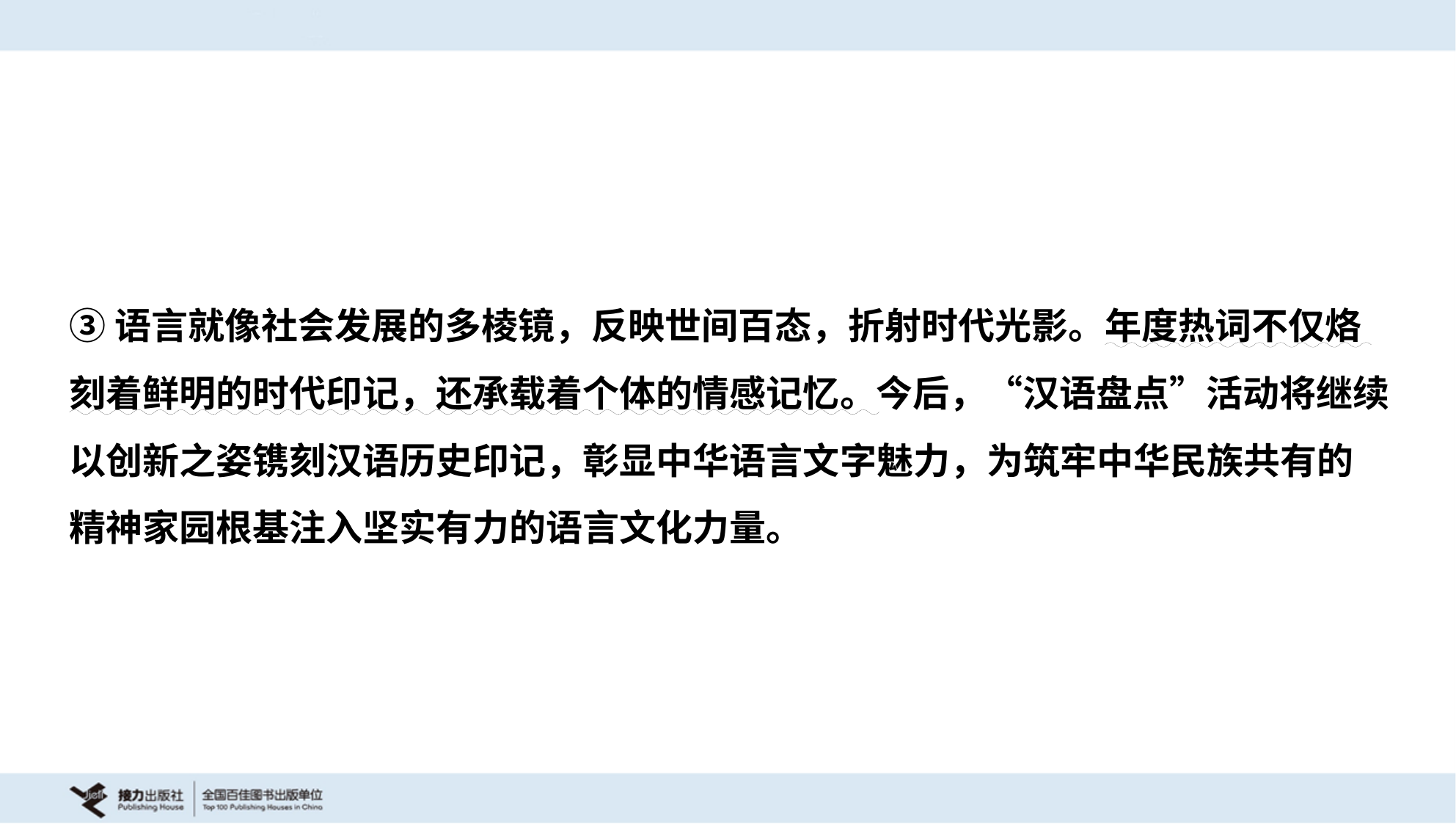

③语言就像社会发展的多棱镜，反映世间百态，折射时代光影。年度热词不仅烙
刻着鲜明的时代印记，还承载着个体的情感记忆。今后，“汉语盘点”活动将继续
以创新之姿镌刻汉语历史印记，彰显中华语言文字魅力，为筑牢中华民族共有的
精神家园根基注入坚实有力的语言文化力量。